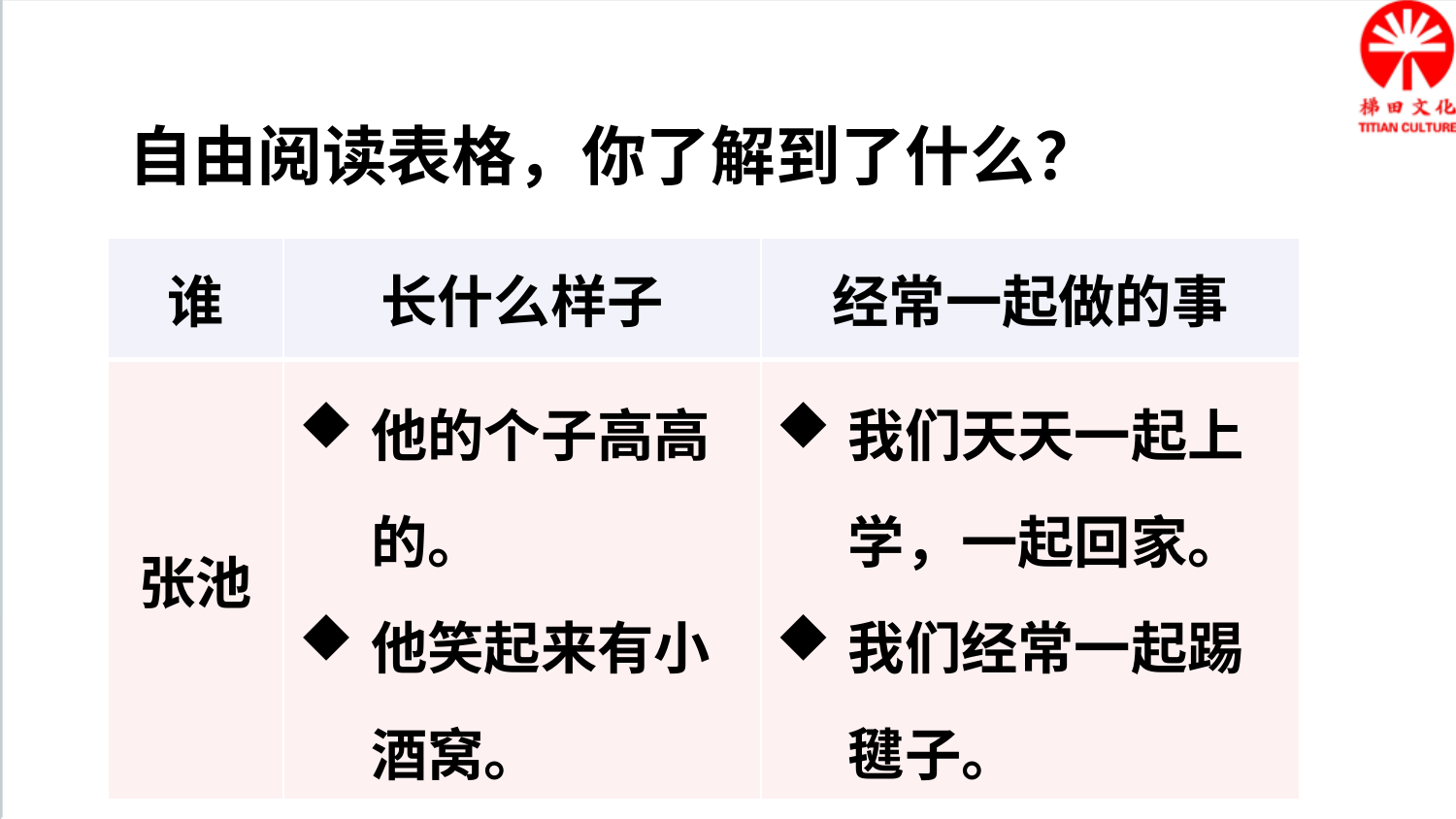

自由阅读表格，你了解到了什么？
| 谁 | 长什么样子 | 经常一起做的事 |
| --- | --- | --- |
| 张池 | 他的个子高高的。 他笑起来有小酒窝。 | 我们天天一起上学，一起回家。 我们经常一起踢毽子。 |